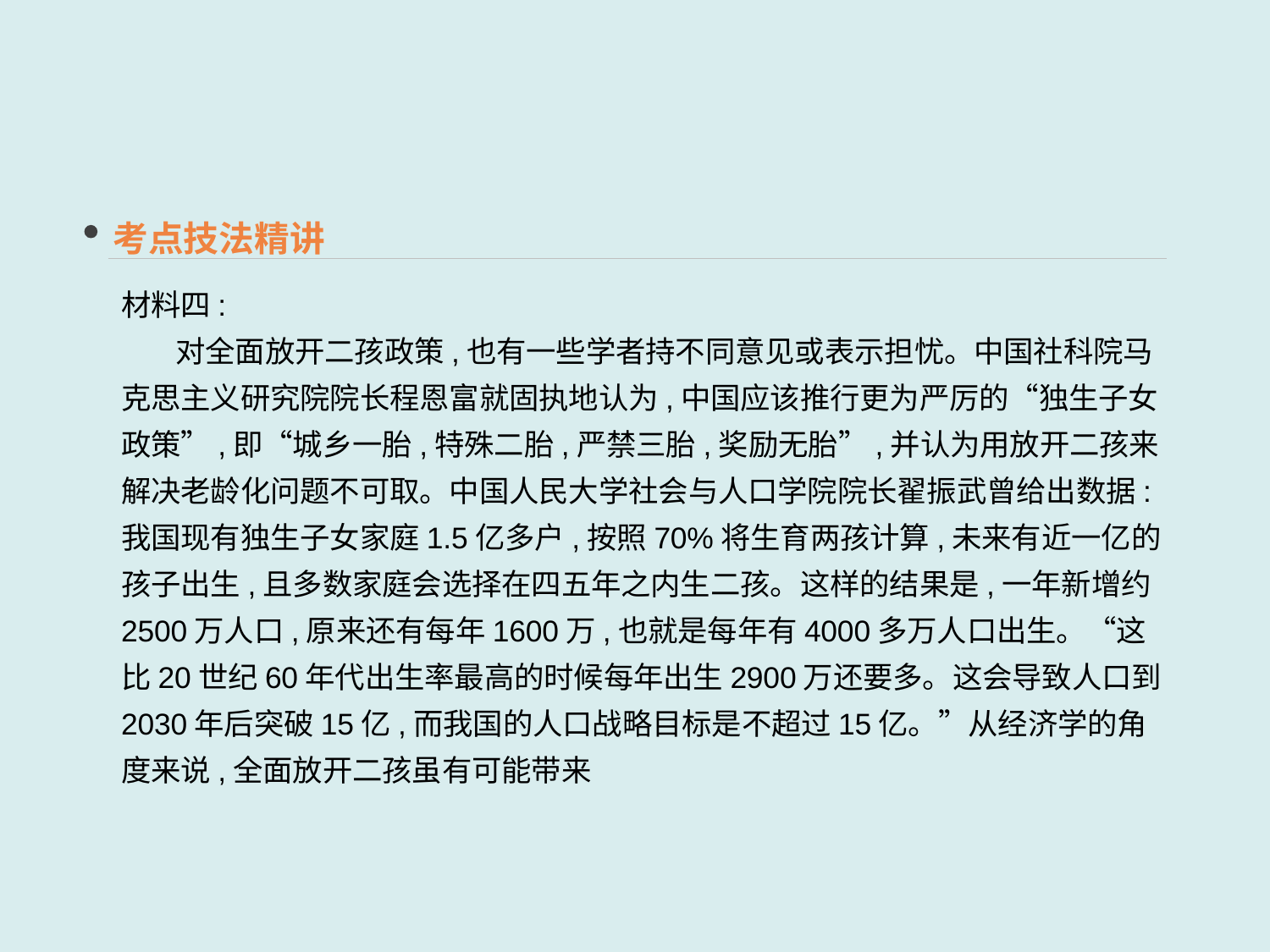

考点技法精讲

材料四:
       对全面放开二孩政策,也有一些学者持不同意见或表示担忧。中国社科院马克思主义研究院院长程恩富就固执地认为,中国应该推行更为严厉的“独生子女政策”,即“城乡一胎,特殊二胎,严禁三胎,奖励无胎”,并认为用放开二孩来解决老龄化问题不可取。中国人民大学社会与人口学院院长翟振武曾给出数据:我国现有独生子女家庭1.5亿多户,按照70%将生育两孩计算,未来有近一亿的孩子出生,且多数家庭会选择在四五年之内生二孩。这样的结果是,一年新增约2500万人口,原来还有每年1600万,也就是每年有4000多万人口出生。“这比20世纪60年代出生率最高的时候每年出生2900万还要多。这会导致人口到2030年后突破15亿,而我国的人口战略目标是不超过15亿。”从经济学的角度来说,全面放开二孩虽有可能带来